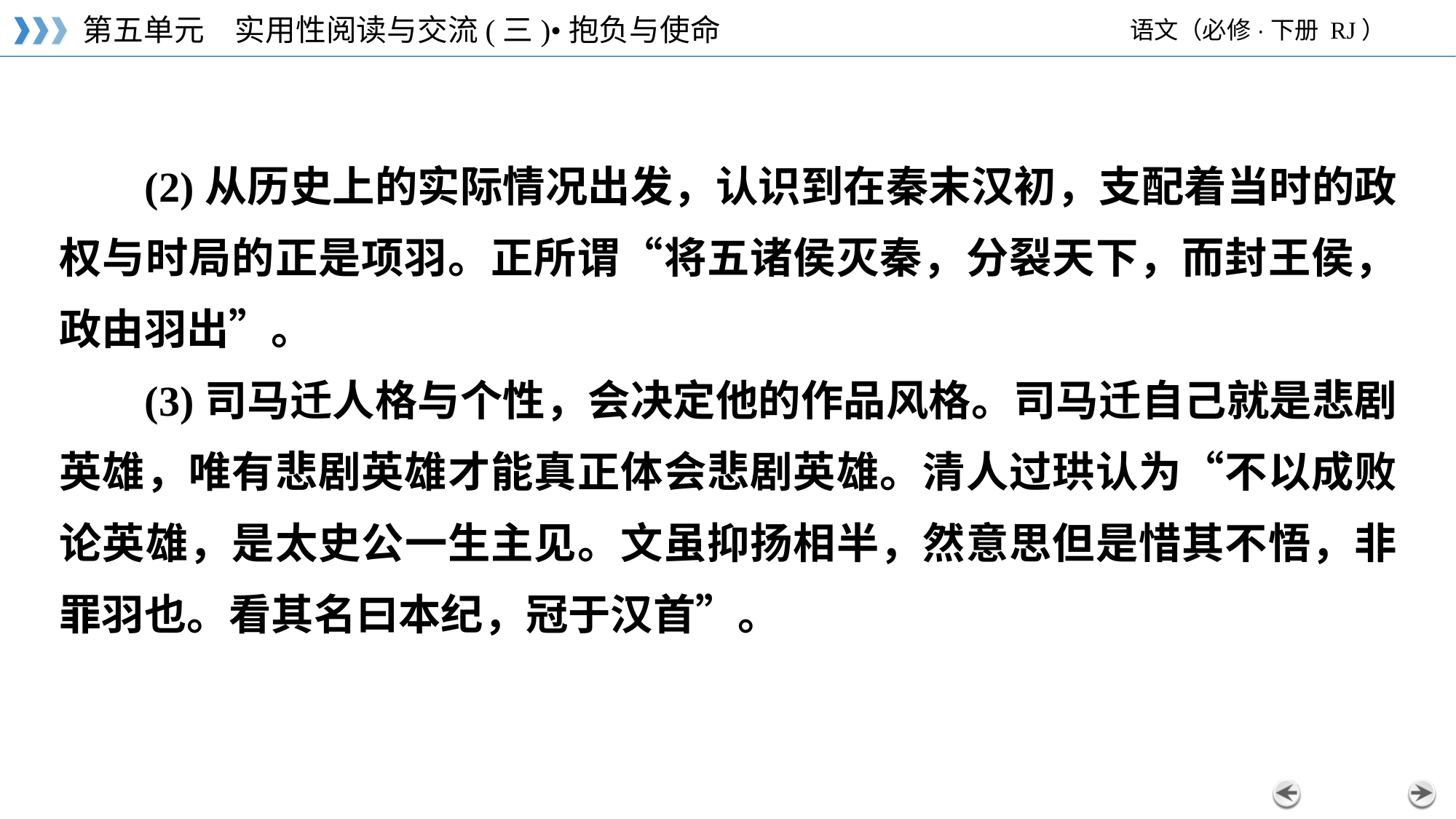

(2)从历史上的实际情况出发，认识到在秦末汉初，支配着当时的政权与时局的正是项羽。正所谓“将五诸侯灭秦，分裂天下，而封王侯，政由羽出”。
(3)司马迁人格与个性，会决定他的作品风格。司马迁自己就是悲剧英雄，唯有悲剧英雄才能真正体会悲剧英雄。清人过珙认为“不以成败论英雄，是太史公一生主见。文虽抑扬相半，然意思但是惜其不悟，非罪羽也。看其名曰本纪，冠于汉首”。